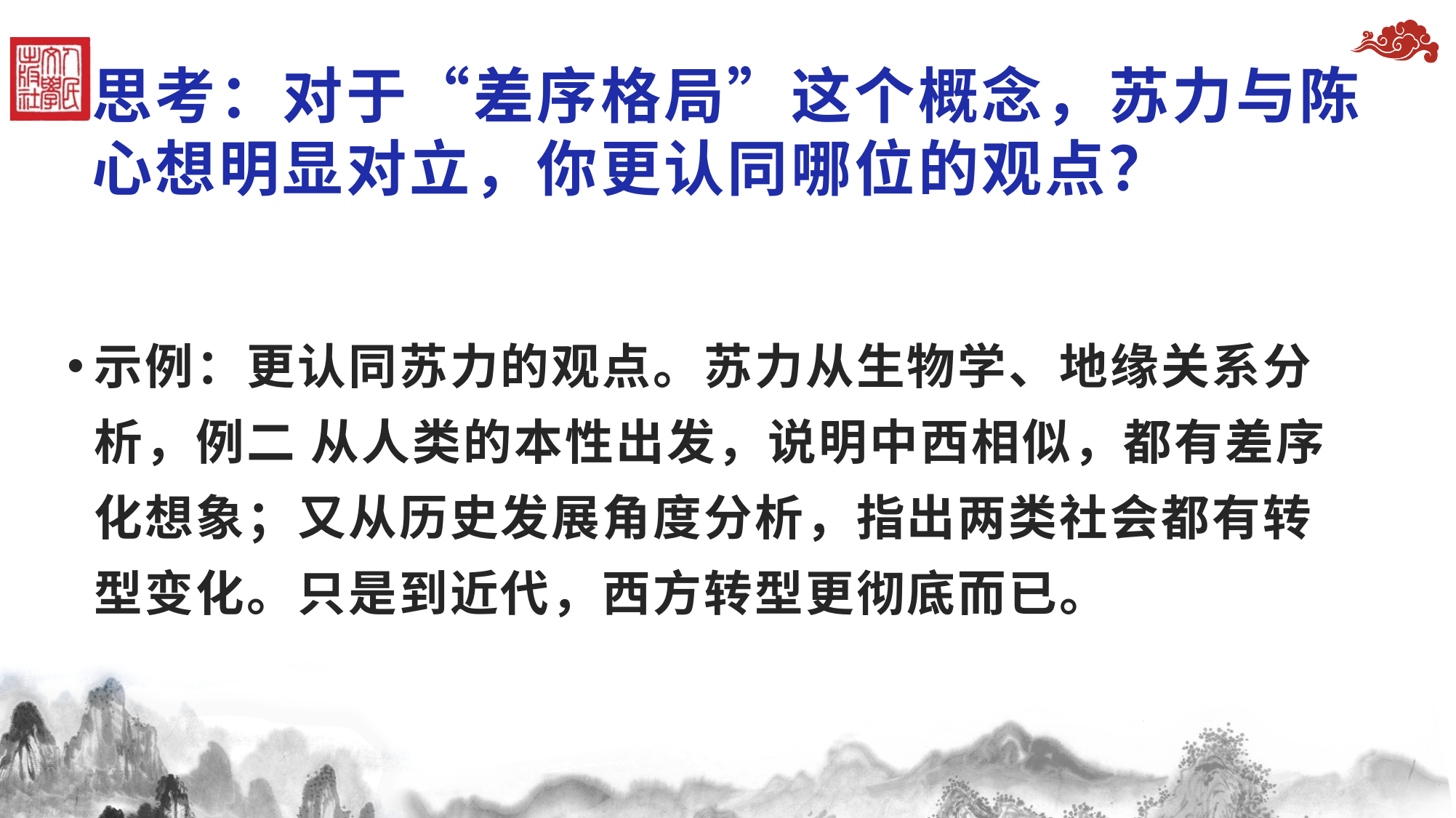

# 思考：对于“差序格局”这个概念，苏力与陈心想明显对立，你更认同哪位的观点？
示例：更认同苏力的观点。苏力从生物学、地缘关系分析，例二 从人类的本性出发，说明中西相似，都有差序化想象；又从历史发展角度分析，指出两类社会都有转型变化。只是到近代，西方转型更彻底而已。